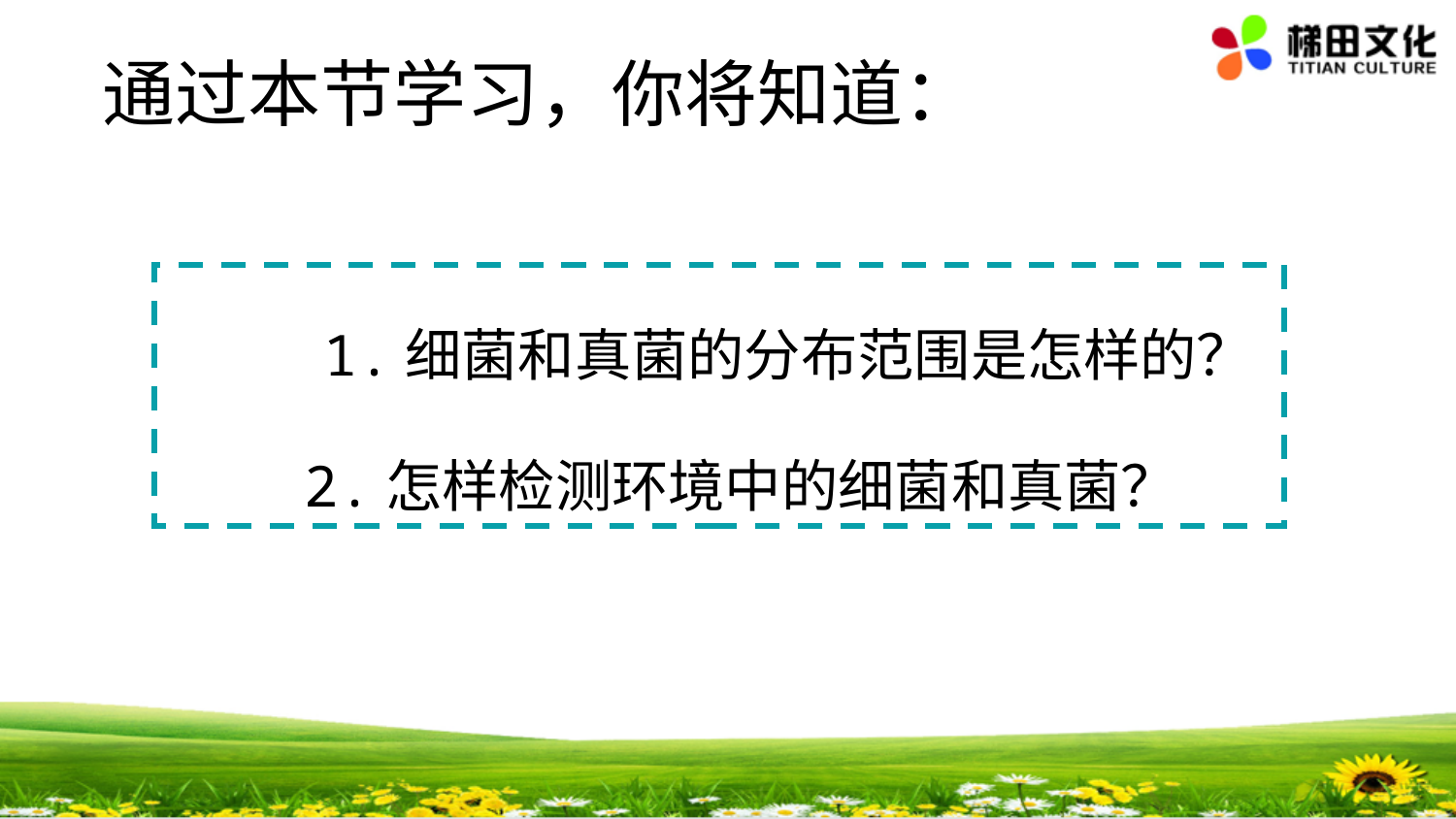

通过本节学习，你将知道：
    1.细菌和真菌的分布范围是怎样的？
    2.怎样检测环境中的细菌和真菌？